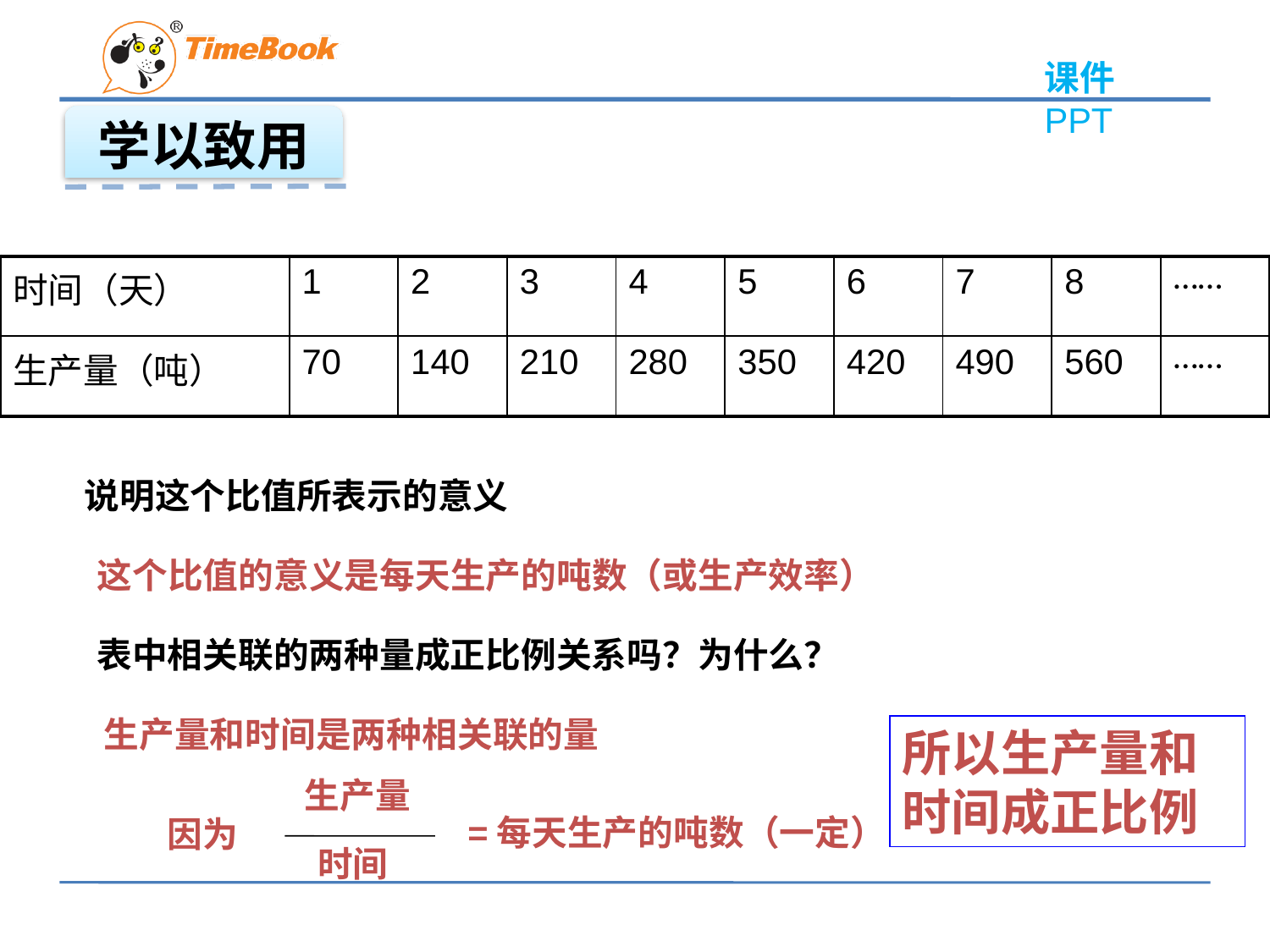

学以致用
| 时间（天） | 1 | 2 | 3 | 4 | 5 | 6 | 7 | 8 | …… |
| --- | --- | --- | --- | --- | --- | --- | --- | --- | --- |
| 生产量（吨） | 70 | 140 | 210 | 280 | 350 | 420 | 490 | 560 | …… |
说明这个比值所表示的意义
这个比值的意义是每天生产的吨数（或生产效率）
表中相关联的两种量成正比例关系吗？为什么？
生产量和时间是两种相关联的量
所以生产量和时间成正比例
生产量
=每天生产的吨数（一定）
因为
时间